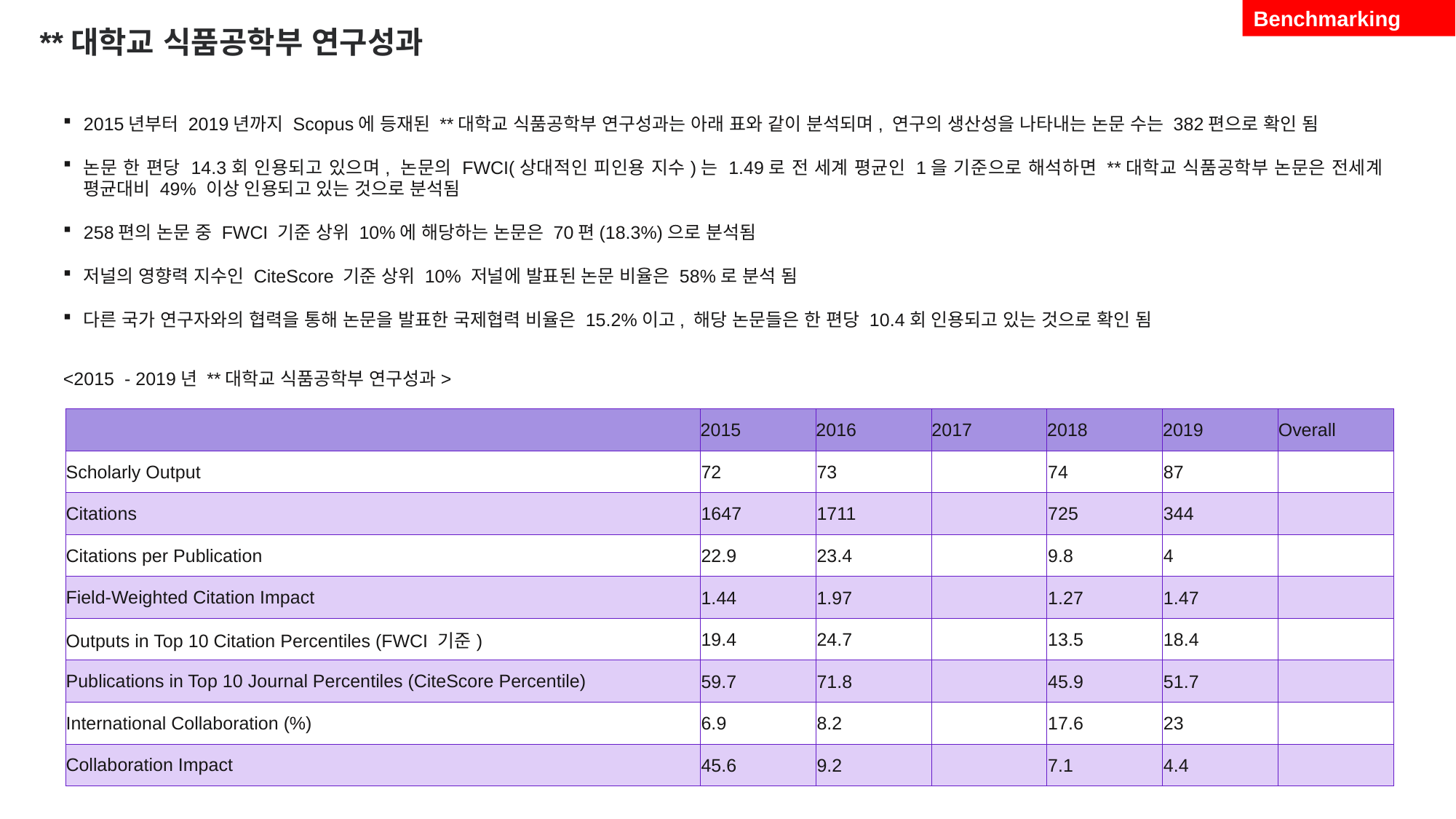

Benchmarking
**대학교 식품공학부 연구성과
2015년부터 2019년까지 Scopus에 등재된 **대학교 식품공학부 연구성과는 아래 표와 같이 분석되며, 연구의 생산성을 나타내는 논문 수는 382편으로 확인 됨

논문 한 편당 14.3회 인용되고 있으며, 논문의 FWCI(상대적인 피인용 지수)는 1.49로 전 세계 평균인 1을 기준으로 해석하면 **대학교 식품공학부 논문은 전세계 평균대비 49% 이상 인용되고 있는 것으로 분석됨

258편의 논문 중 FWCI 기준 상위 10%에 해당하는 논문은 70편(18.3%)으로 분석됨

저널의 영향력 지수인 CiteScore 기준 상위 10% 저널에 발표된 논문 비율은 58%로 분석 됨

다른 국가 연구자와의 협력을 통해 논문을 발표한 국제협력 비율은 15.2%이고, 해당 논문들은 한 편당 10.4회 인용되고 있는 것으로 확인 됨

<2015  - 2019년 **대학교 식품공학부 연구성과>
|  | 2015 | 2016 | 2017 | 2018 | 2019 | Overall |
| --- | --- | --- | --- | --- | --- | --- |
| Scholarly Output | 72 | 73 |  | 74 | 87 |  |
| Citations | 1647 | 1711 |  | 725 | 344 |  |
| Citations per Publication | 22.9 | 23.4 |  | 9.8 | 4 |  |
| Field-Weighted Citation Impact | 1.44 | 1.97 |  | 1.27 | 1.47 |  |
| Outputs in Top 10 Citation Percentiles (FWCI 기준) | 19.4 | 24.7 |  | 13.5 | 18.4 |  |
| Publications in Top 10 Journal Percentiles (CiteScore Percentile) | 59.7 | 71.8 |  | 45.9 | 51.7 |  |
| International Collaboration (%) | 6.9 | 8.2 |  | 17.6 | 23 |  |
| Collaboration Impact | 45.6 | 9.2 |  | 7.1 | 4.4 |  |